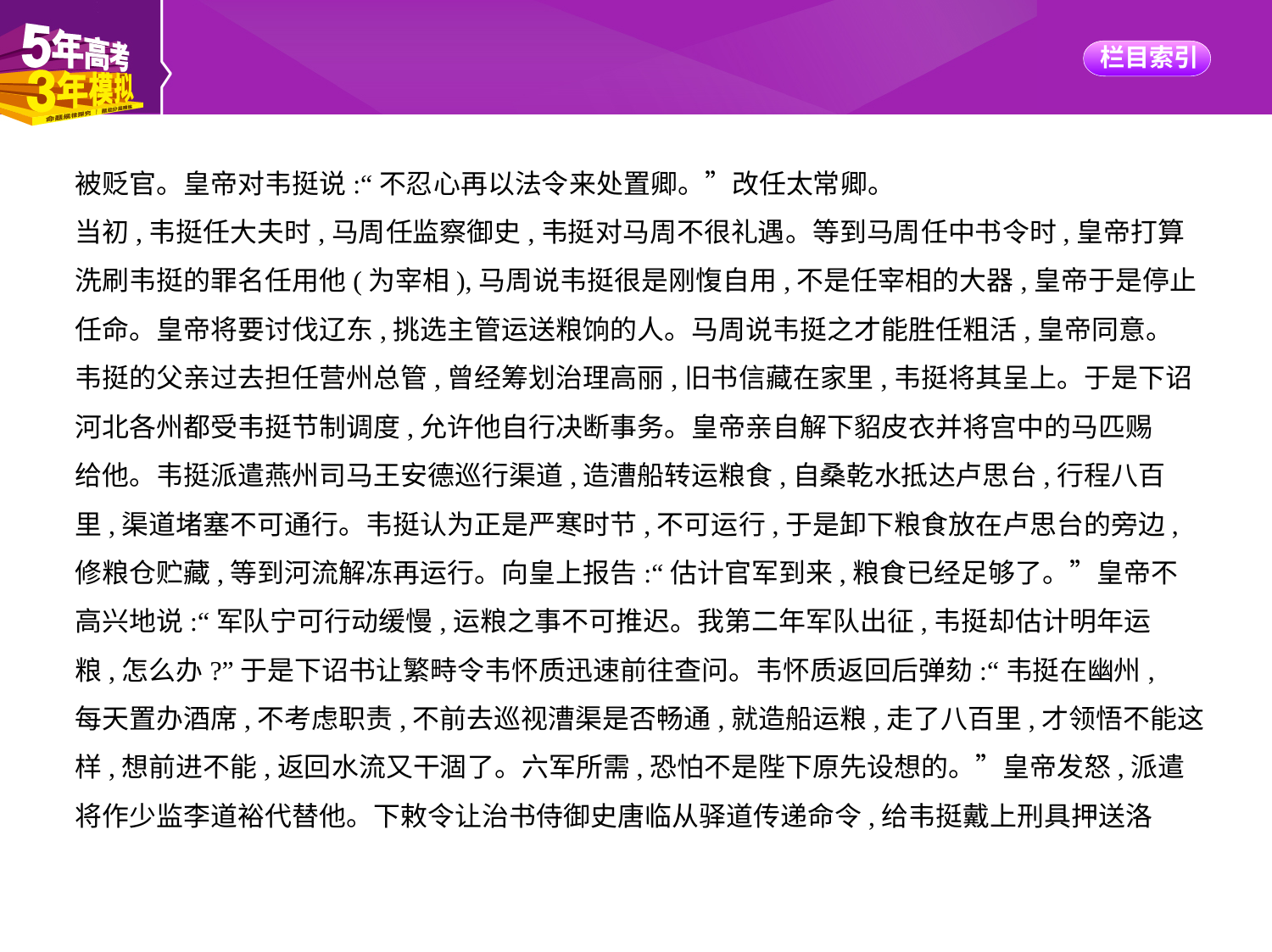

被贬官。皇帝对韦挺说:“不忍心再以法令来处置卿。”改任太常卿。
当初,韦挺任大夫时,马周任监察御史,韦挺对马周不很礼遇。等到马周任中书令时,皇帝打算
洗刷韦挺的罪名任用他(为宰相),马周说韦挺很是刚愎自用,不是任宰相的大器,皇帝于是停止
任命。皇帝将要讨伐辽东,挑选主管运送粮饷的人。马周说韦挺之才能胜任粗活,皇帝同意。
韦挺的父亲过去担任营州总管,曾经筹划治理高丽,旧书信藏在家里,韦挺将其呈上。于是下诏
河北各州都受韦挺节制调度,允许他自行决断事务。皇帝亲自解下貂皮衣并将宫中的马匹赐
给他。韦挺派遣燕州司马王安德巡行渠道,造漕船转运粮食,自桑乾水抵达卢思台,行程八百
里,渠道堵塞不可通行。韦挺认为正是严寒时节,不可运行,于是卸下粮食放在卢思台的旁边,
修粮仓贮藏,等到河流解冻再运行。向皇上报告:“估计官军到来,粮食已经足够了。”皇帝不
高兴地说:“军队宁可行动缓慢,运粮之事不可推迟。我第二年军队出征,韦挺却估计明年运
粮,怎么办?”于是下诏书让繁畤令韦怀质迅速前往查问。韦怀质返回后弹劾:“韦挺在幽州,
每天置办酒席,不考虑职责,不前去巡视漕渠是否畅通,就造船运粮,走了八百里,才领悟不能这
样,想前进不能,返回水流又干涸了。六军所需,恐怕不是陛下原先设想的。”皇帝发怒,派遣
将作少监李道裕代替他。下敕令让治书侍御史唐临从驿道传递命令,给韦挺戴上刑具押送洛